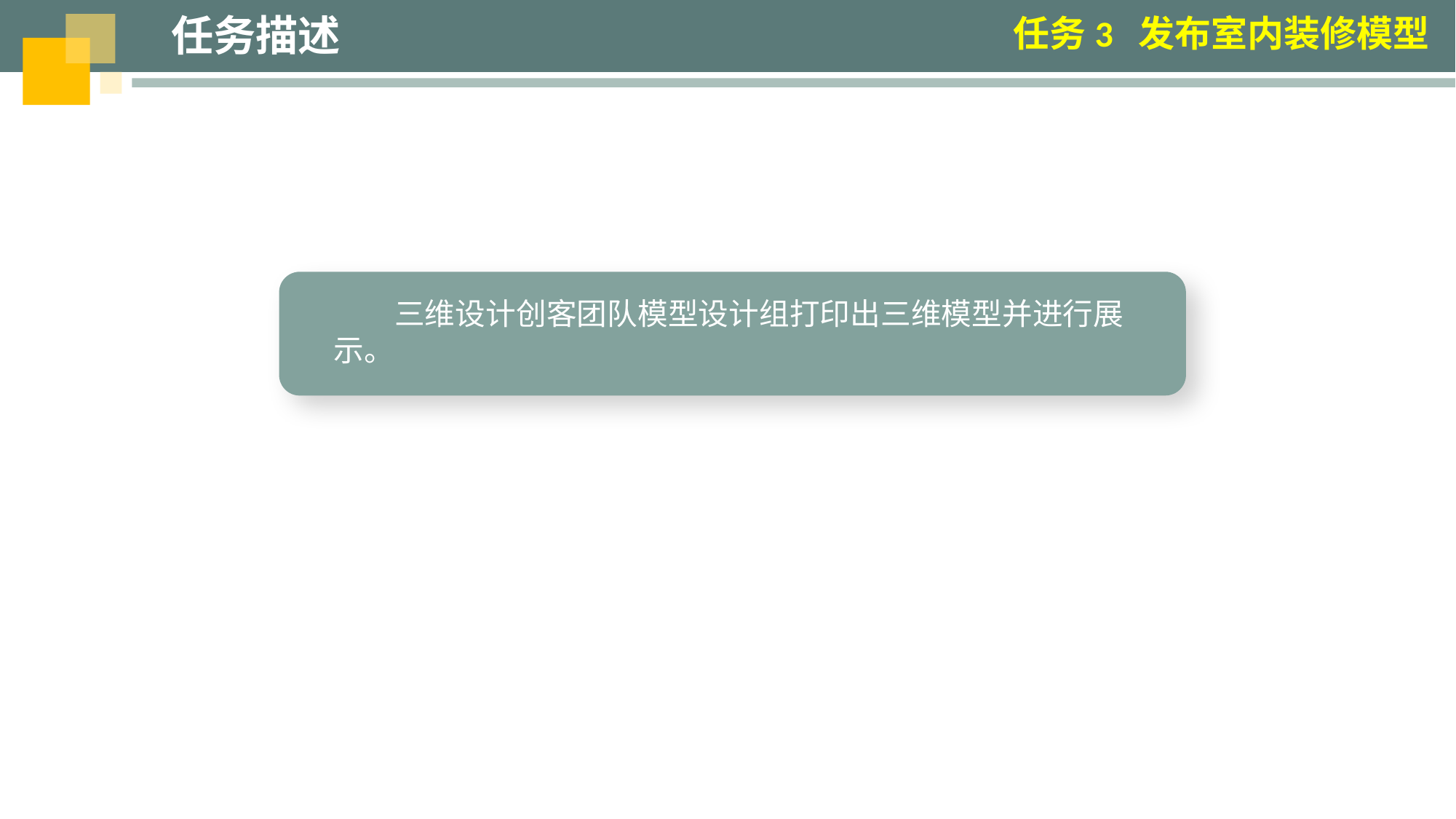

任务描述
任务3  发布室内装修模型

三维设计创客团队模型设计组打印出三维模型并进行展示。